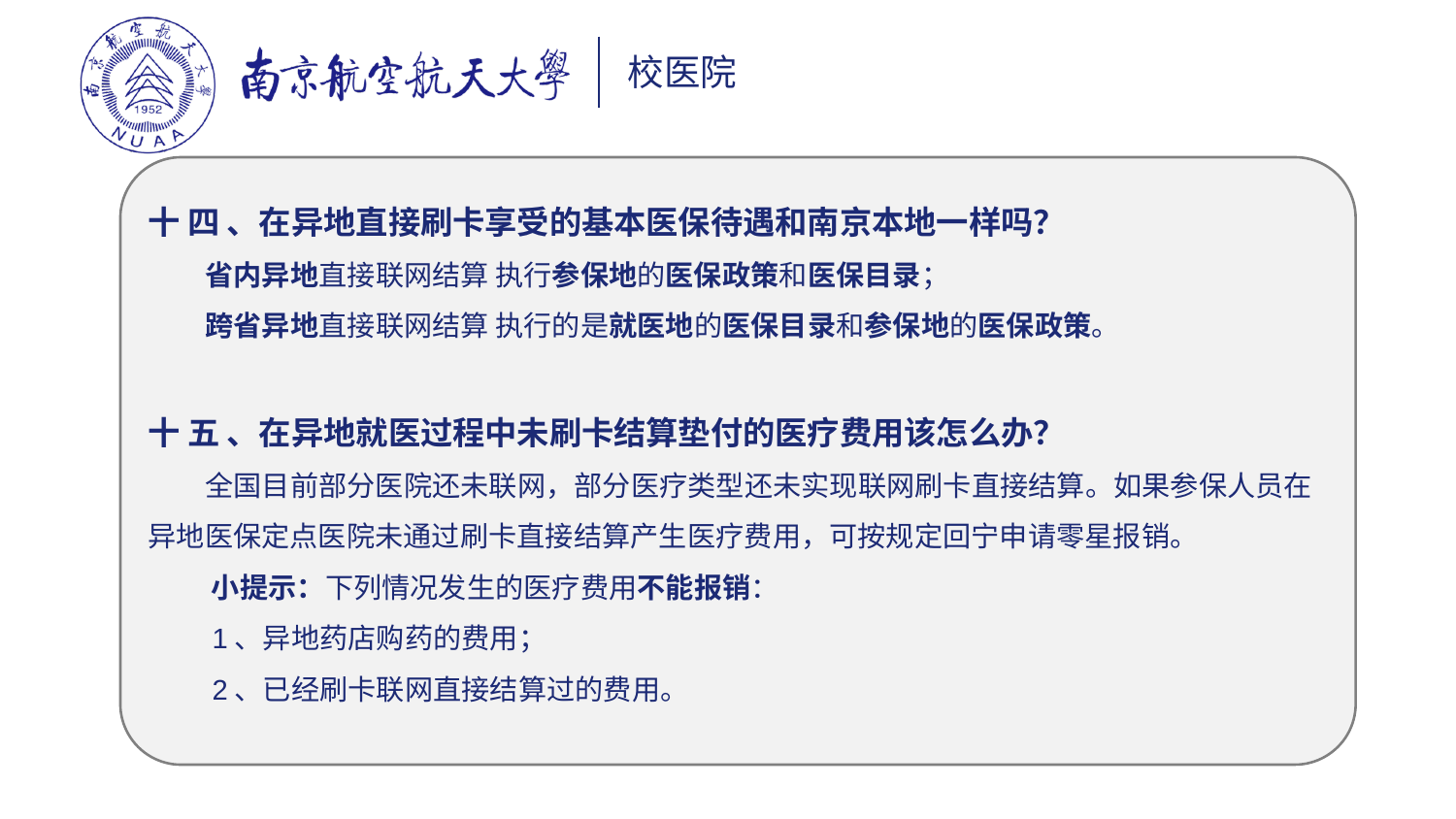

十 四 、在异地直接刷卡享受的基本医保待遇和南京本地一样吗？
        省内异地直接联网结算 执行参保地的医保政策和医保目录；
        跨省异地直接联网结算 执行的是就医地的医保目录和参保地的医保政策。

十 五 、在异地就医过程中未刷卡结算垫付的医疗费用该怎么办？
        全国目前部分医院还未联网，部分医疗类型还未实现联网刷卡直接结算。如果参保人员在异地医保定点医院未通过刷卡直接结算产生医疗费用，可按规定回宁申请零星报销。
         小提示：下列情况发生的医疗费用不能报销：
        1、异地药店购药的费用；
        2、已经刷卡联网直接结算过的费用。